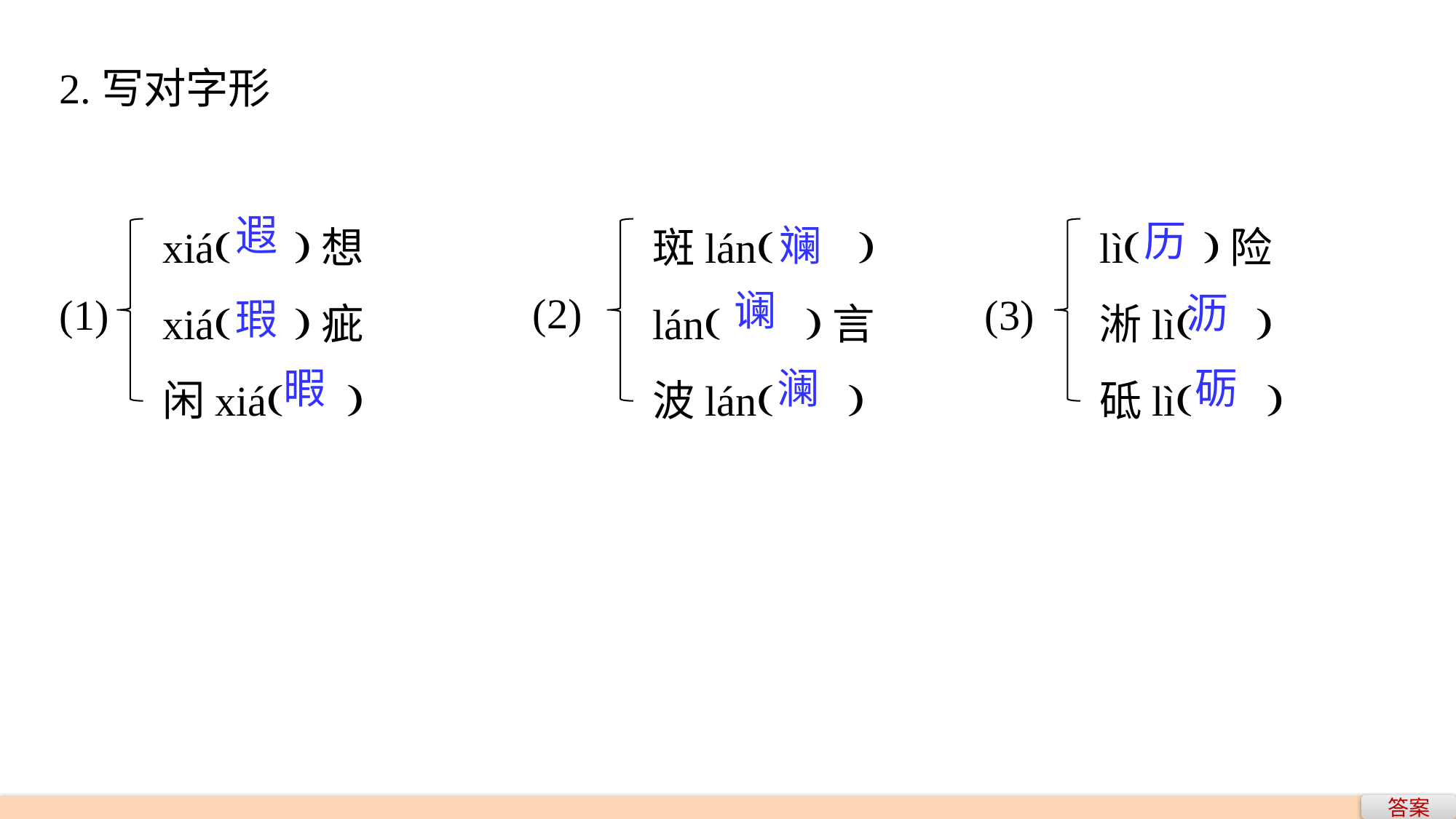

2.写对字形
xiá(      )想
xiá(      )疵
闲xiá(      )
斑lán(        )
lán(        )言
波lán(       )
lì(      )险
淅lì(      )
砥lì(       )
遐
历
斓

谰
(2)
沥
(1)
(3)
瑕
暇
澜
砺
答案